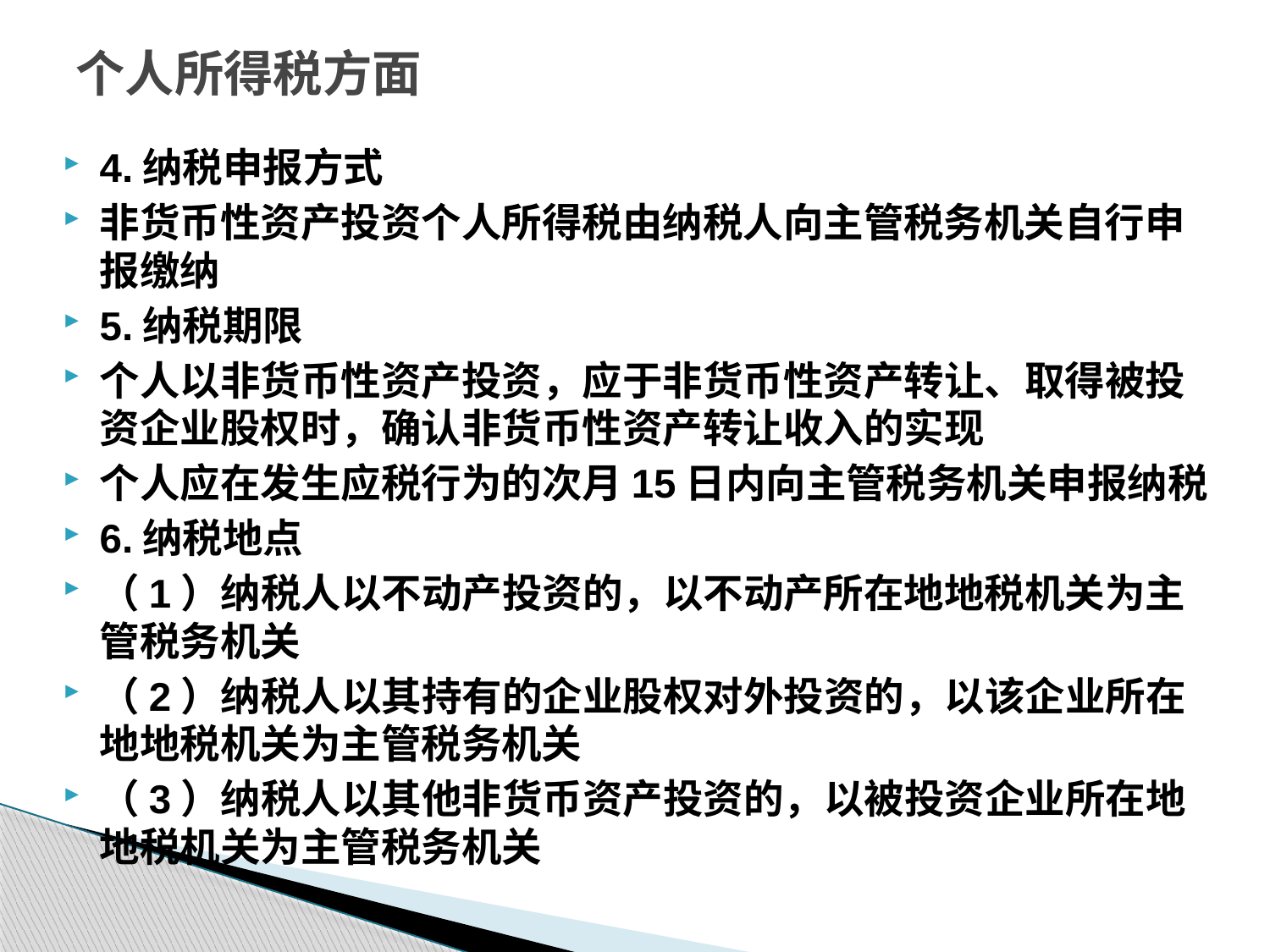

# 个人所得税方面
4.纳税申报方式
非货币性资产投资个人所得税由纳税人向主管税务机关自行申报缴纳
5.纳税期限
个人以非货币性资产投资，应于非货币性资产转让、取得被投资企业股权时，确认非货币性资产转让收入的实现
个人应在发生应税行为的次月15日内向主管税务机关申报纳税
6.纳税地点
（1）纳税人以不动产投资的，以不动产所在地地税机关为主管税务机关
（2）纳税人以其持有的企业股权对外投资的，以该企业所在地地税机关为主管税务机关
（3）纳税人以其他非货币资产投资的，以被投资企业所在地地税机关为主管税务机关